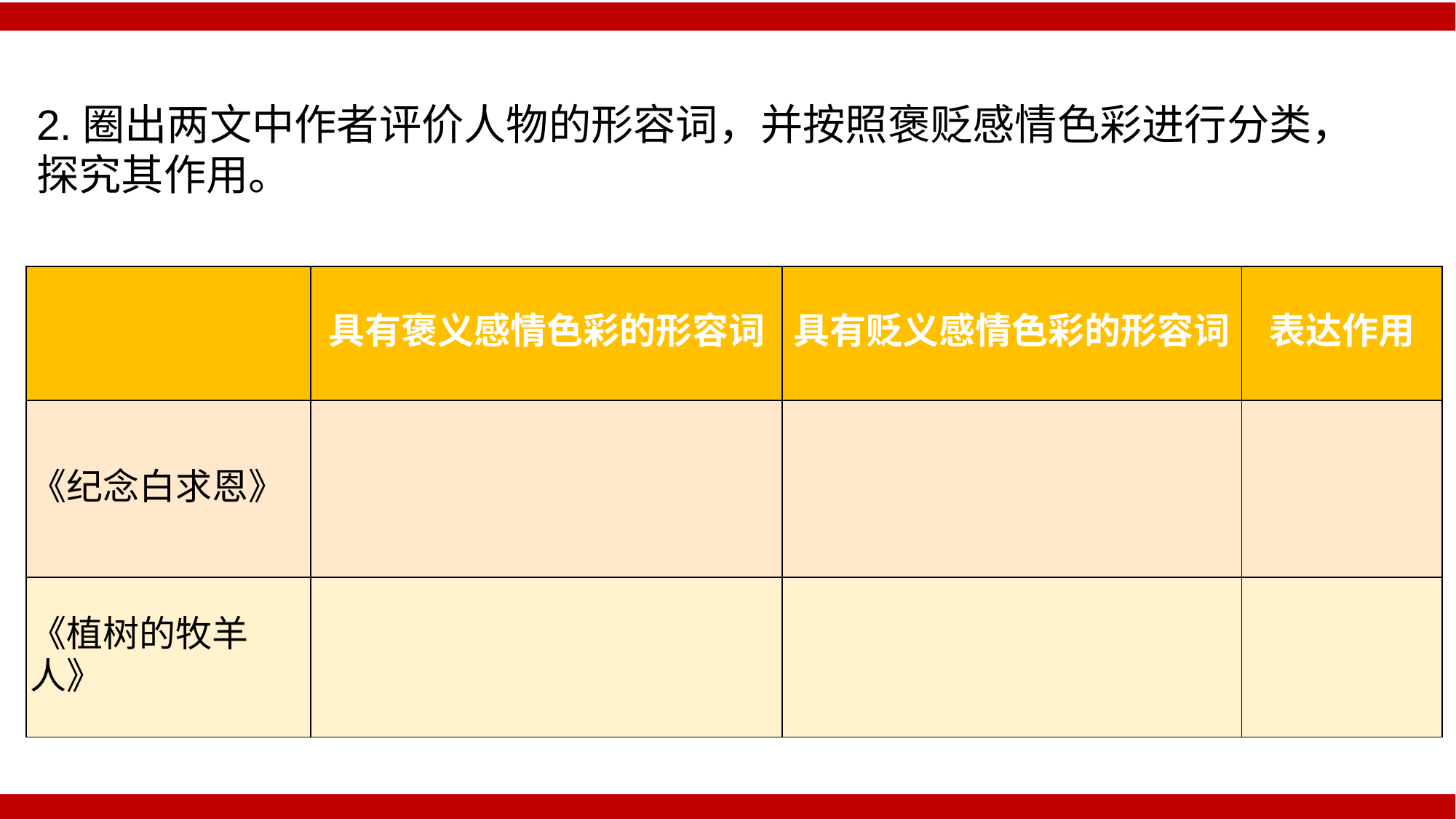

2.圈出两文中作者评价人物的形容词，并按照褒贬感情色彩进行分类，探究其作用。
|  | 具有褒义感情色彩的形容词 | 具有贬义感情色彩的形容词 | 表达作用 |
| --- | --- | --- | --- |
| 《纪念白求恩》 |  |  |  |
| 《植树的牧羊人》 |  |  |  |